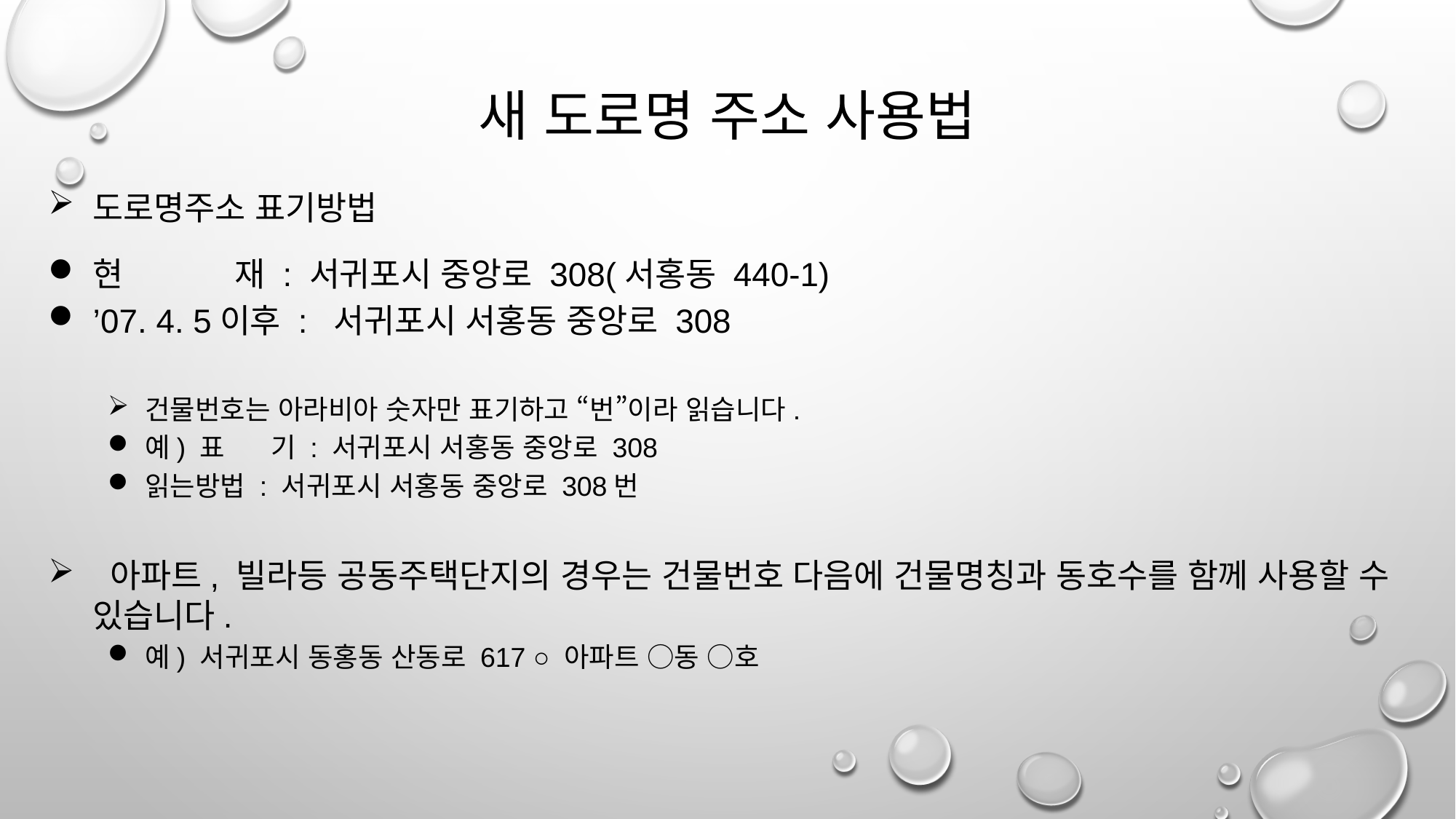

# 새 도로명 주소 사용법
도로명주소 표기방법
현            재 : 서귀포시 중앙로 308(서홍동 440-1)
’07. 4. 5이후 :  서귀포시 서홍동 중앙로 308

건물번호는 아라비아 숫자만 표기하고 “번”이라 읽습니다.
예) 표      기 : 서귀포시 서홍동 중앙로 308
읽는방법 : 서귀포시 서홍동 중앙로 308번

 아파트, 빌라등 공동주택단지의 경우는 건물번호 다음에 건물명칭과 동호수를 함께 사용할 수 있습니다.
예) 서귀포시 동홍동 산동로 617 ○ 아파트 ○동 ○호